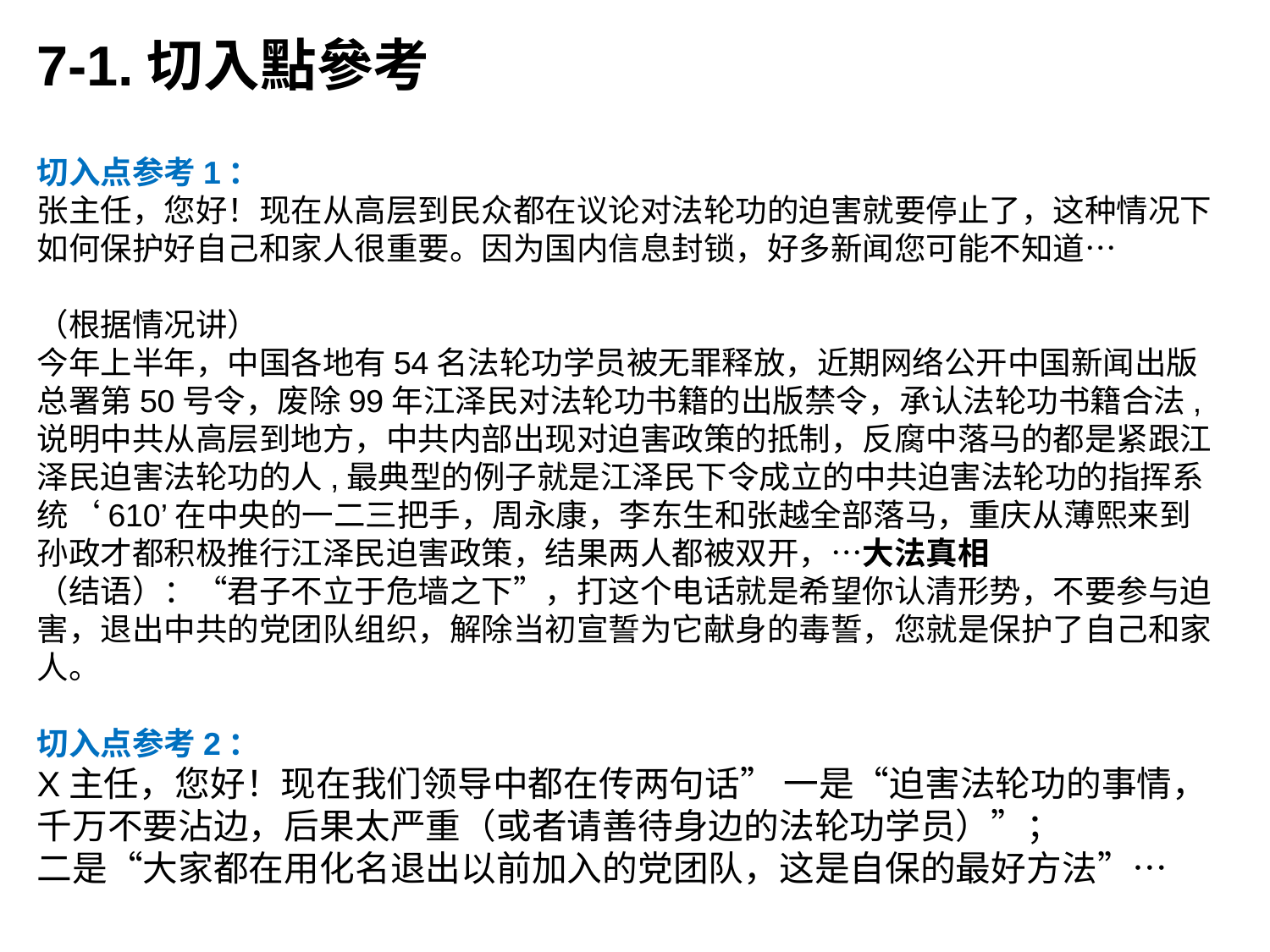

7-1.切入點參考
切入点参考1：
张主任，您好！现在从高层到民众都在议论对法轮功的迫害就要停止了，这种情况下如何保护好自己和家人很重要。因为国内信息封锁，好多新闻您可能不知道…

（根据情况讲）
今年上半年，中国各地有54名法轮功学员被无罪释放，近期网络公开中国新闻出版总署第50号令，废除99年江泽民对法轮功书籍的出版禁令，承认法轮功书籍合法, 说明中共从高层到地方，中共内部出现对迫害政策的抵制，反腐中落马的都是紧跟江泽民迫害法轮功的人,最典型的例子就是江泽民下令成立的中共迫害法轮功的指挥系统‘610’在中央的一二三把手，周永康，李东生和张越全部落马，重庆从薄熙来到孙政才都积极推行江泽民迫害政策，结果两人都被双开，…大法真相
（结语）：“君子不立于危墙之下”，打这个电话就是希望你认清形势，不要参与迫害，退出中共的党团队组织，解除当初宣誓为它献身的毒誓，您就是保护了自己和家人。

切入点参考2：
X主任，您好！现在我们领导中都在传两句话” 一是“迫害法轮功的事情，千万不要沾边，后果太严重（或者请善待身边的法轮功学员）”；
二是“大家都在用化名退出以前加入的党团队，这是自保的最好方法”…